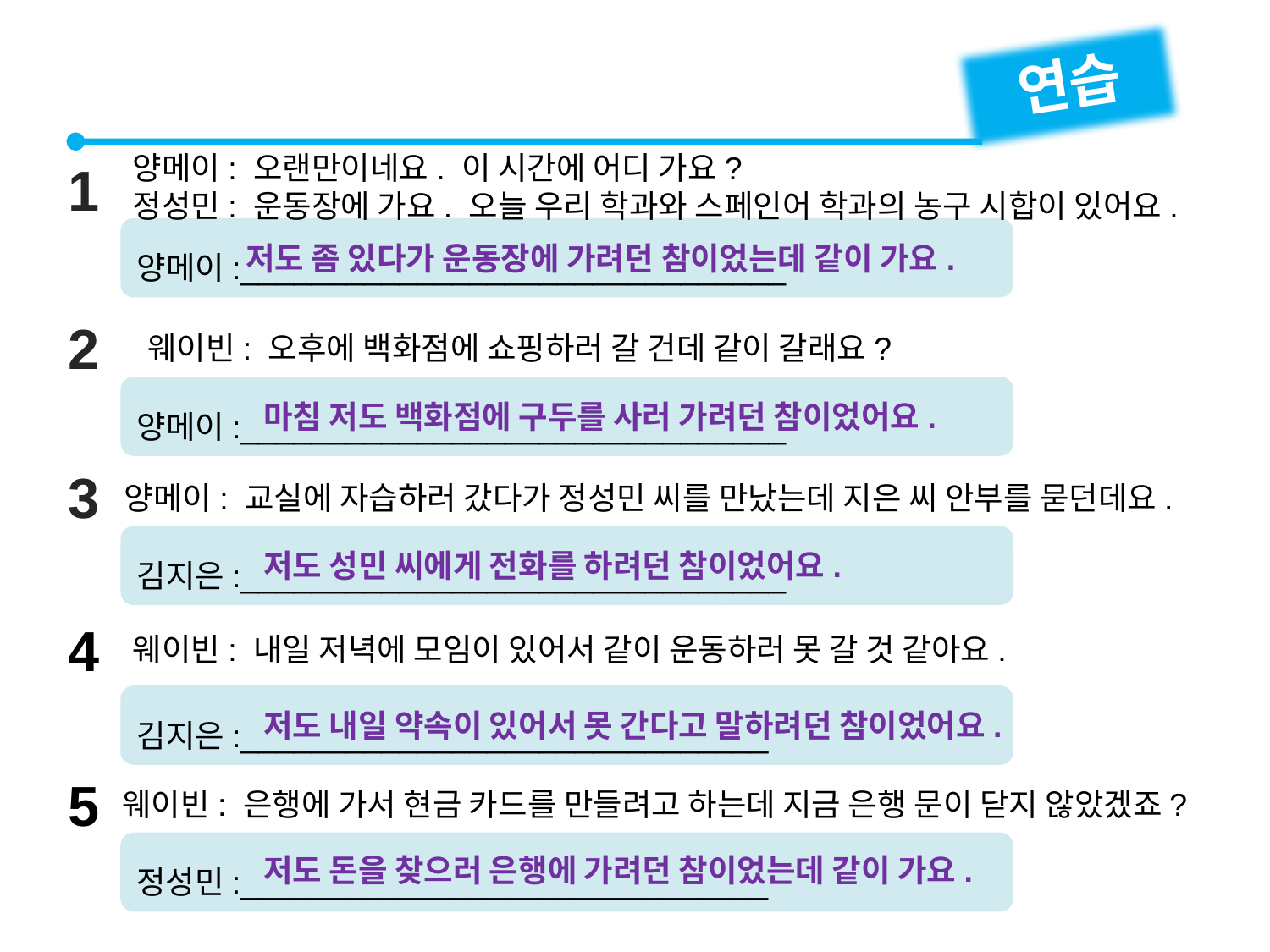

연습
양메이: 오랜만이네요. 이 시간에 어디 가요?
정성민: 운동장에 가요. 오늘 우리 학과와 스페인어 학과의 농구 시합이 있어요.
1
양메이:_______________________________
저도 좀 있다가 운동장에 가려던 참이었는데 같이 가요.
2
웨이빈: 오후에 백화점에 쇼핑하러 갈 건데 같이 갈래요?
양메이:_______________________________
마침 저도 백화점에 구두를 사러 가려던 참이었어요.
3
양메이: 교실에 자습하러 갔다가 정성민 씨를 만났는데 지은 씨 안부를 묻던데요.
김지은:_______________________________
저도 성민 씨에게 전화를 하려던 참이었어요.
4
웨이빈: 내일 저녁에 모임이 있어서 같이 운동하러 못 갈 것 같아요.
김지은:______________________________
저도 내일 약속이 있어서 못 간다고 말하려던 참이었어요.
5
웨이빈: 은행에 가서 현금 카드를 만들려고 하는데 지금 은행 문이 닫지 않았겠죠?
정성민:______________________________
저도 돈을 찾으러 은행에 가려던 참이었는데 같이 가요.